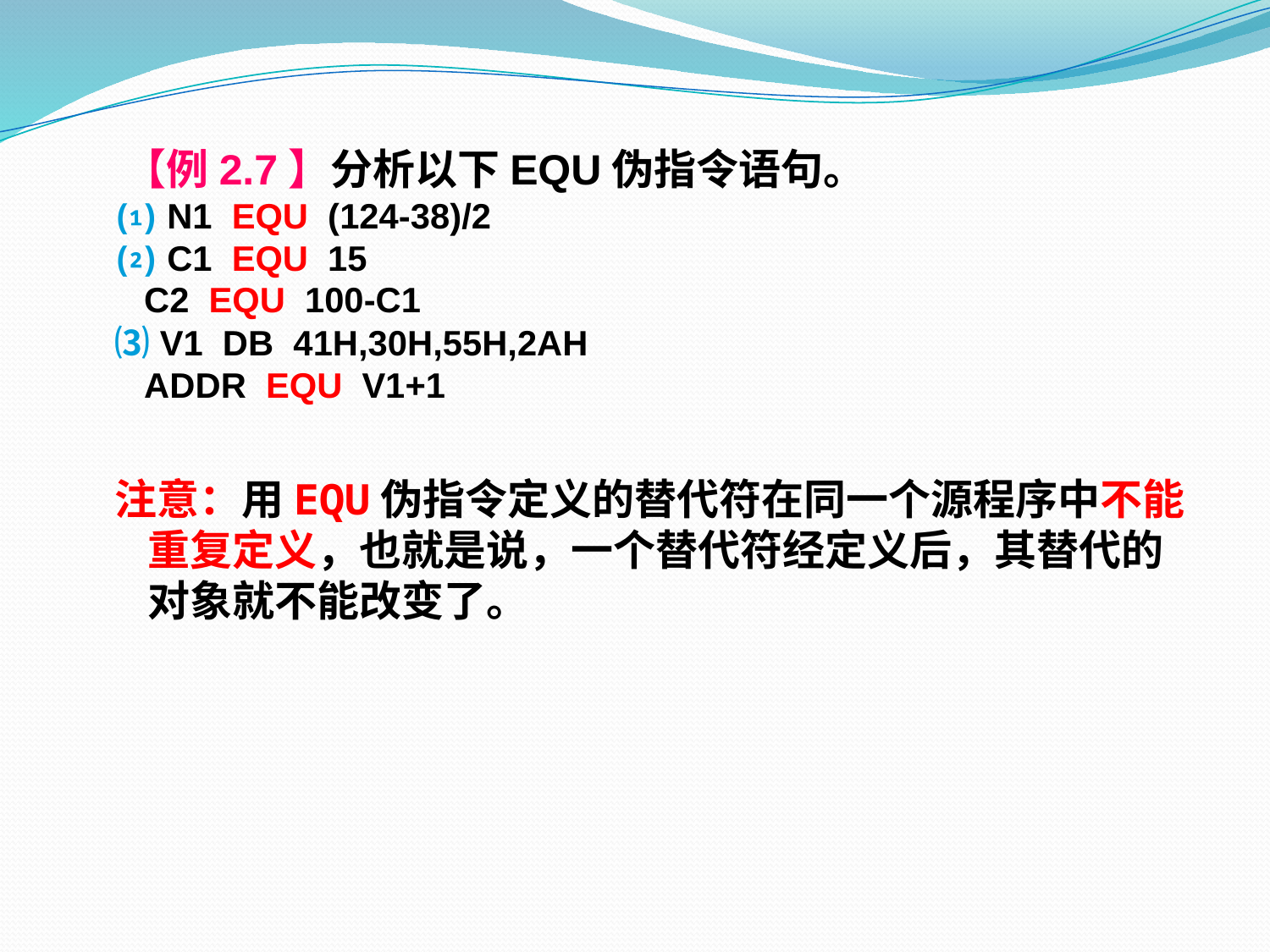

【例2.7】分析以下EQU伪指令语句。
    ⑴ N1  EQU  (124-38)/2
    ⑵ C1  EQU  15
       C2  EQU  100-C1
    ⑶ V1  DB  41H,30H,55H,2AH
       ADDR  EQU  V1+1

   注意：用EQU伪指令定义的替代符在同一个源程序中不能重复定义，也就是说，一个替代符经定义后，其替代的对象就不能改变了。